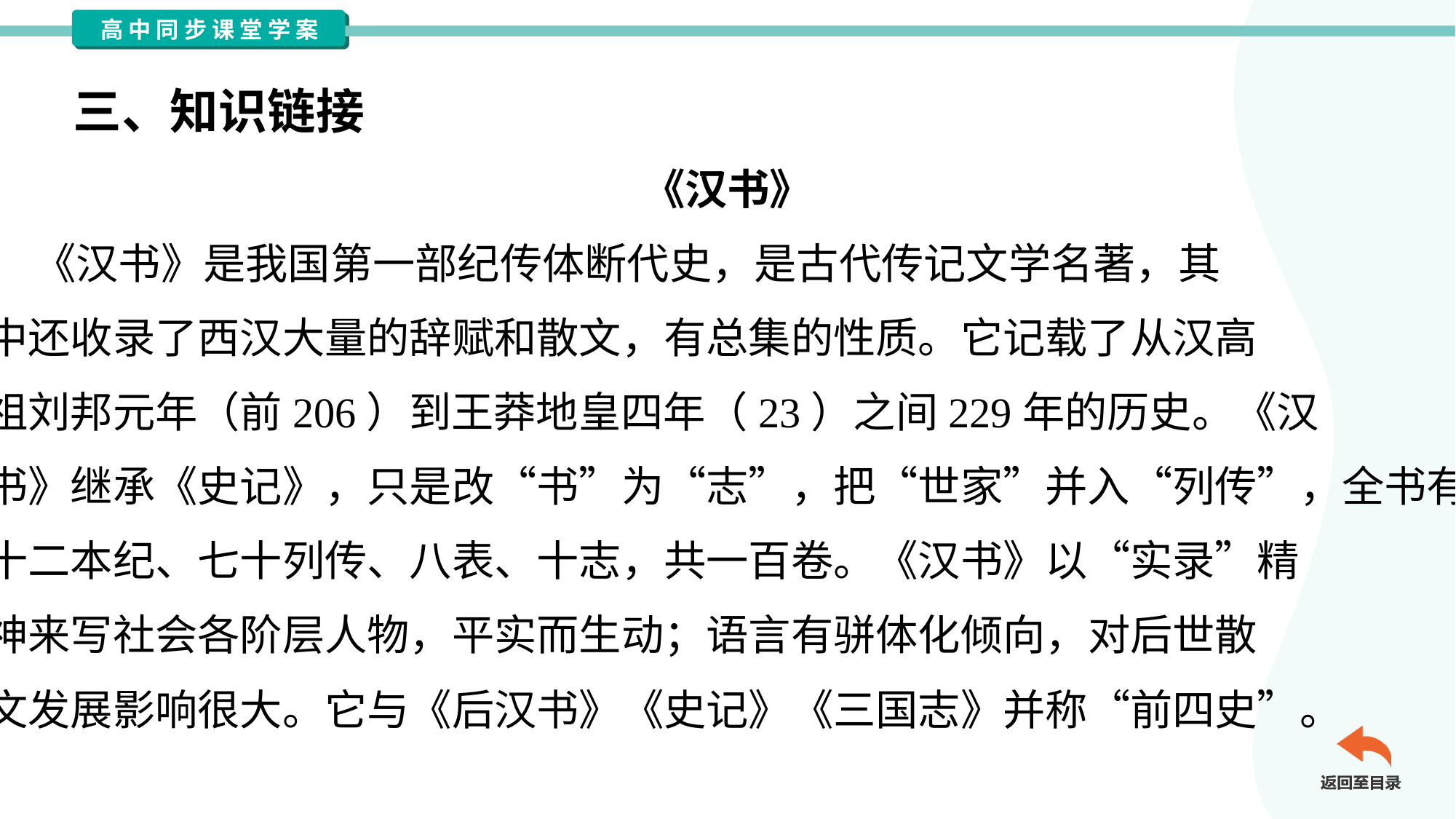

三、知识链接
《汉书》
    《汉书》是我国第一部纪传体断代史，是古代传记文学名著，其
中还收录了西汉大量的辞赋和散文，有总集的性质。它记载了从汉高
祖刘邦元年（前206）到王莽地皇四年（23）之间229年的历史。《汉
书》继承《史记》，只是改“书”为“志”，把“世家”并入“列传”，全书有
十二本纪、七十列传、八表、十志，共一百卷。《汉书》以“实录”精
神来写社会各阶层人物，平实而生动；语言有骈体化倾向，对后世散
文发展影响很大。它与《后汉书》《史记》《三国志》并称“前四史”。